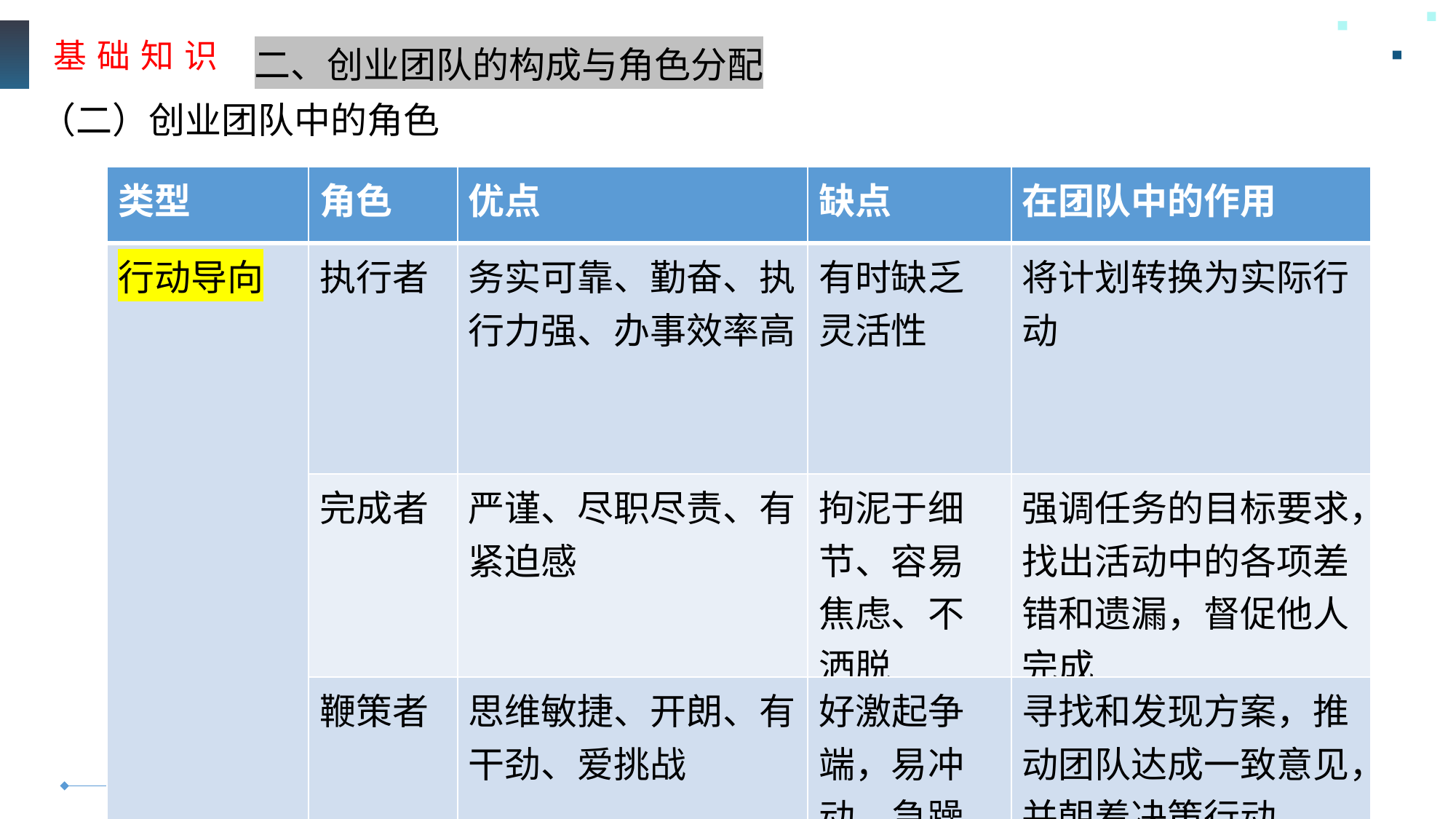

基 础 知 识

二、创业团队的构成与角色分配
（二）创业团队中的角色
| 类型 | 角色 | 优点 | 缺点 | 在团队中的作用 |
| --- | --- | --- | --- | --- |
| 行动导向 | 执行者 | 务实可靠、勤奋、执 行力强、办事效率高 | 有时缺乏灵活性 | 将计划转换为实际行动 |
|  | 完成者 | 严谨、尽职尽责、有紧迫感 | 拘泥于细节、容易 焦虑、不洒脱 | 强调任务的目标要求，找出活动中的各项差错和遗漏，督促他人完成 |
|  | 鞭策者 | 思维敏捷、开朗、有 干劲、爱挑战 | 好激起争端，易冲 动、急躁 | 寻找和发现方案，推动团队达成一致意见，并朝着决策行动 |